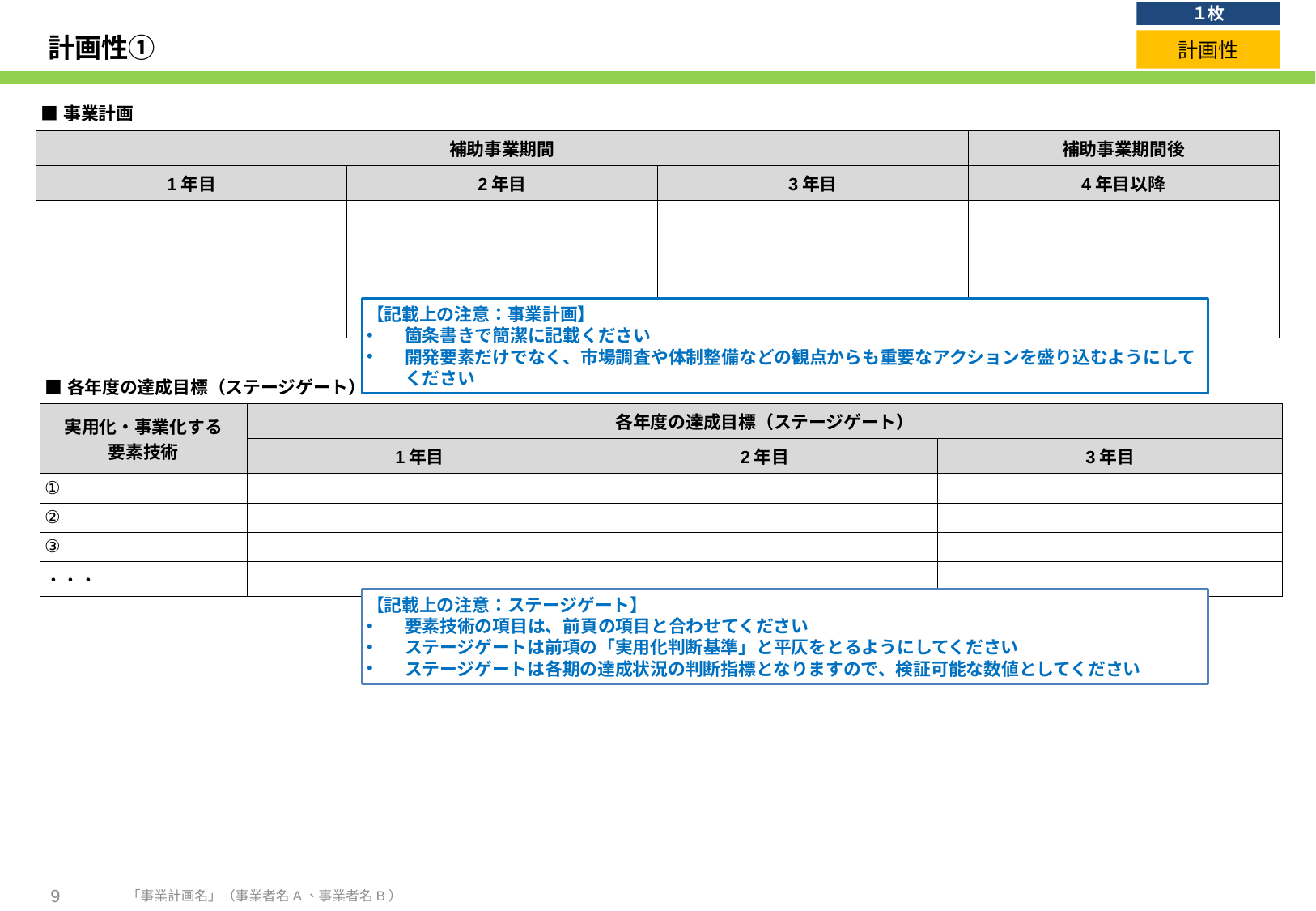

１枚
# 計画性①
計画性
| ■事業計画 |  |  |  |
| --- | --- | --- | --- |
| 補助事業期間 |  |  | 補助事業期間後 |
| 1年目 | 2年目 | 3年目 | 4年目以降 |
|  |  |  |  |
【記載上の注意：事業計画】
箇条書きで簡潔に記載ください
開発要素だけでなく、市場調査や体制整備などの観点からも重要なアクションを盛り込むようにしてください
| ■各年度の達成目標（ステージゲート） |  |  |  |
| --- | --- | --- | --- |
| 実用化・事業化する 要素技術 | 各年度の達成目標（ステージゲート） |  |  |
|  | 1年目 | 2年目 | 3年目 |
| ① |  |  |  |
| ② |  |  |  |
| ③ |  |  |  |
| ・・・ |  |  |  |
【記載上の注意：ステージゲート】
要素技術の項目は、前頁の項目と合わせてください
ステージゲートは前項の「実用化判断基準」と平仄をとるようにしてください
ステージゲートは各期の達成状況の判断指標となりますので、検証可能な数値としてください
9
「事業計画名」（事業者名A、事業者名B）